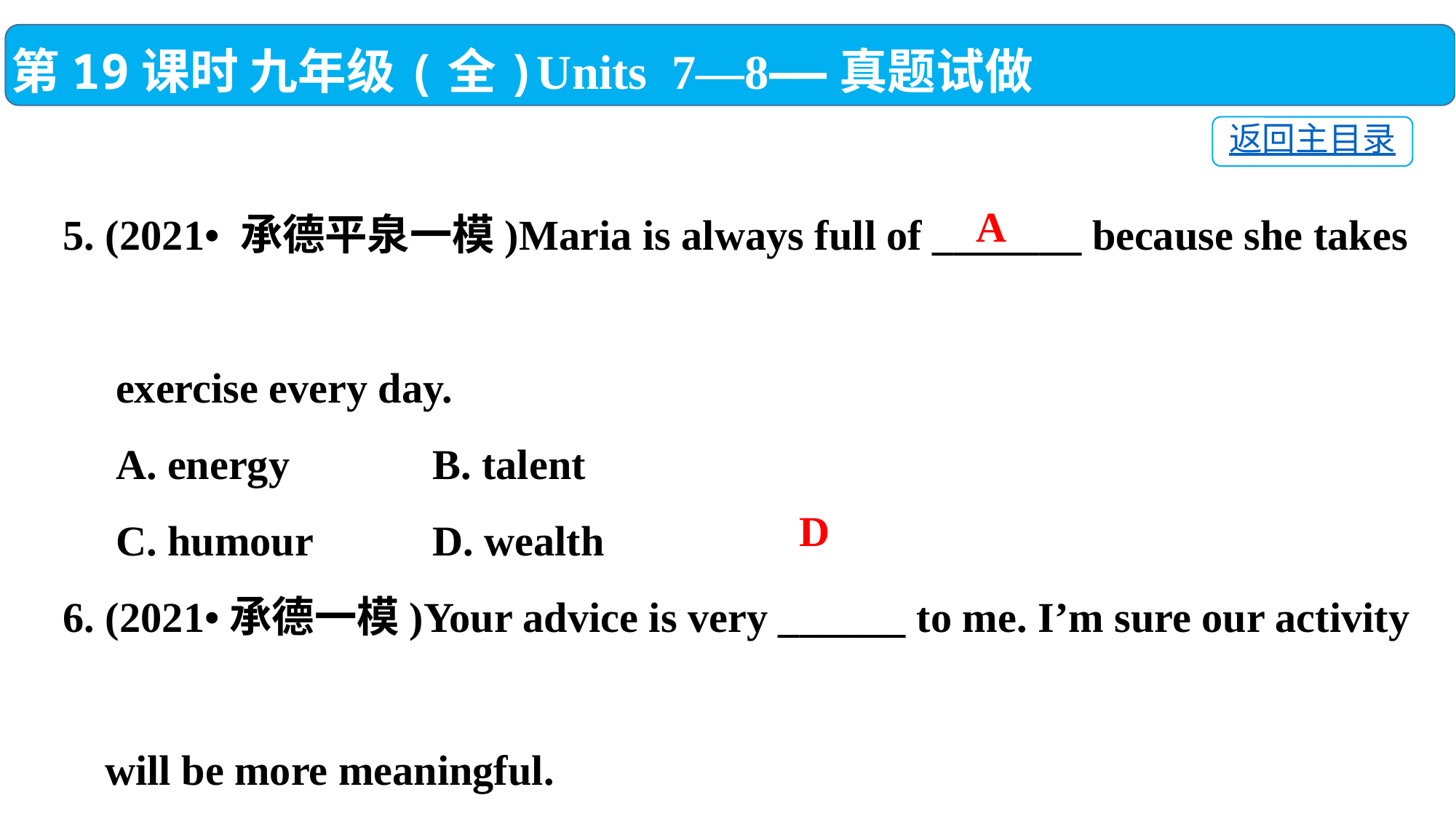

第19课时 九年级(全)Units  7—8——真题试做
返回主目录
5. (2021• 承德平泉一模)Maria is always full of _______ because she takes
     exercise every day.
     A. energy	    B. talent
     C. humour	    D. wealth
6. (2021•承德一模)Your advice is very ______ to me. I’m sure our activity
    will be more meaningful.
     A. terrible	    B. comfortable
     C. impossible	    D. valuable
 A
D